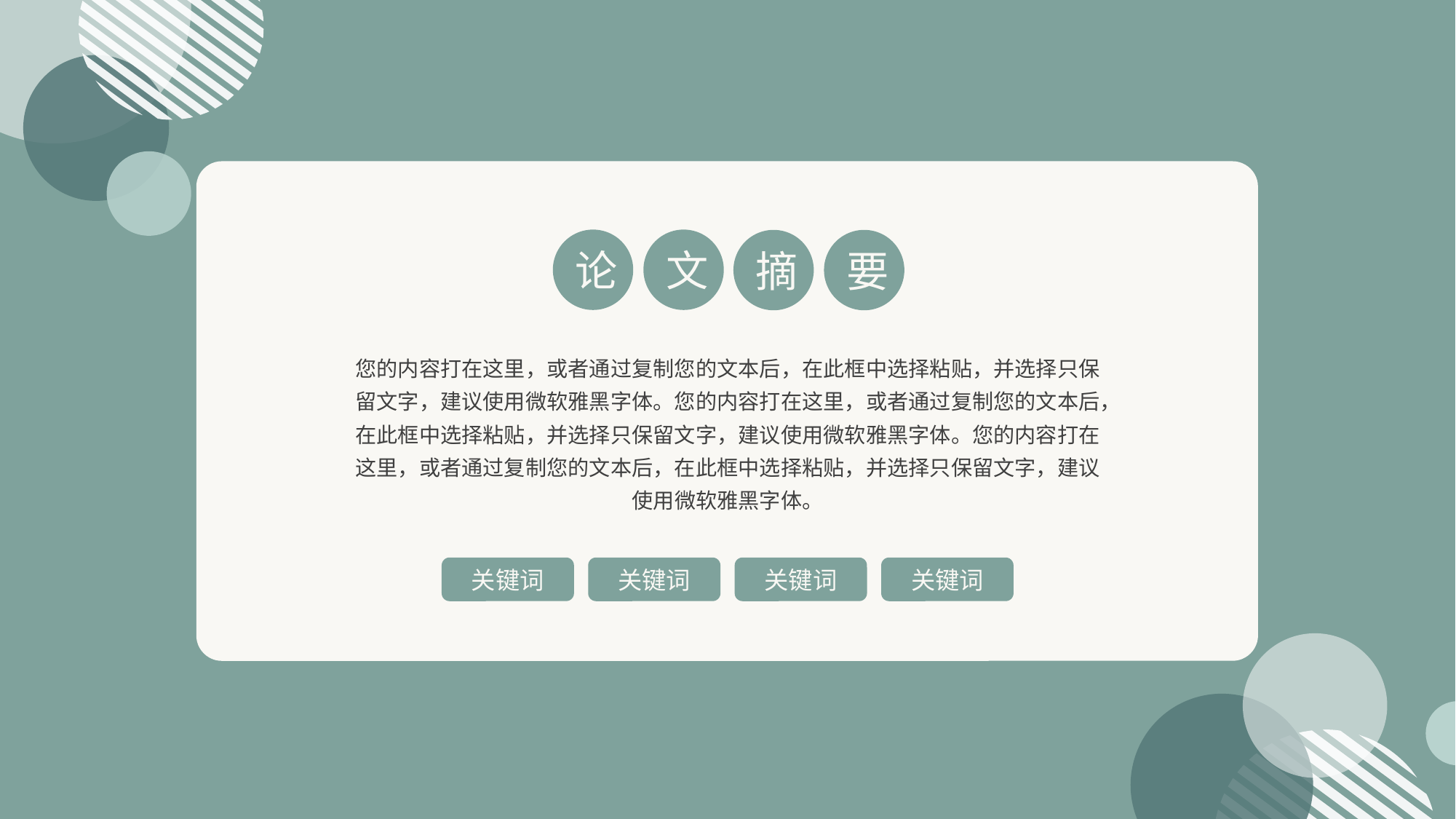

论
文
摘
要
您的内容打在这里，或者通过复制您的文本后，在此框中选择粘贴，并选择只保留文字，建议使用微软雅黑字体。您的内容打在这里，或者通过复制您的文本后，在此框中选择粘贴，并选择只保留文字，建议使用微软雅黑字体。您的内容打在这里，或者通过复制您的文本后，在此框中选择粘贴，并选择只保留文字，建议使用微软雅黑字体。
关键词
关键词
关键词
关键词